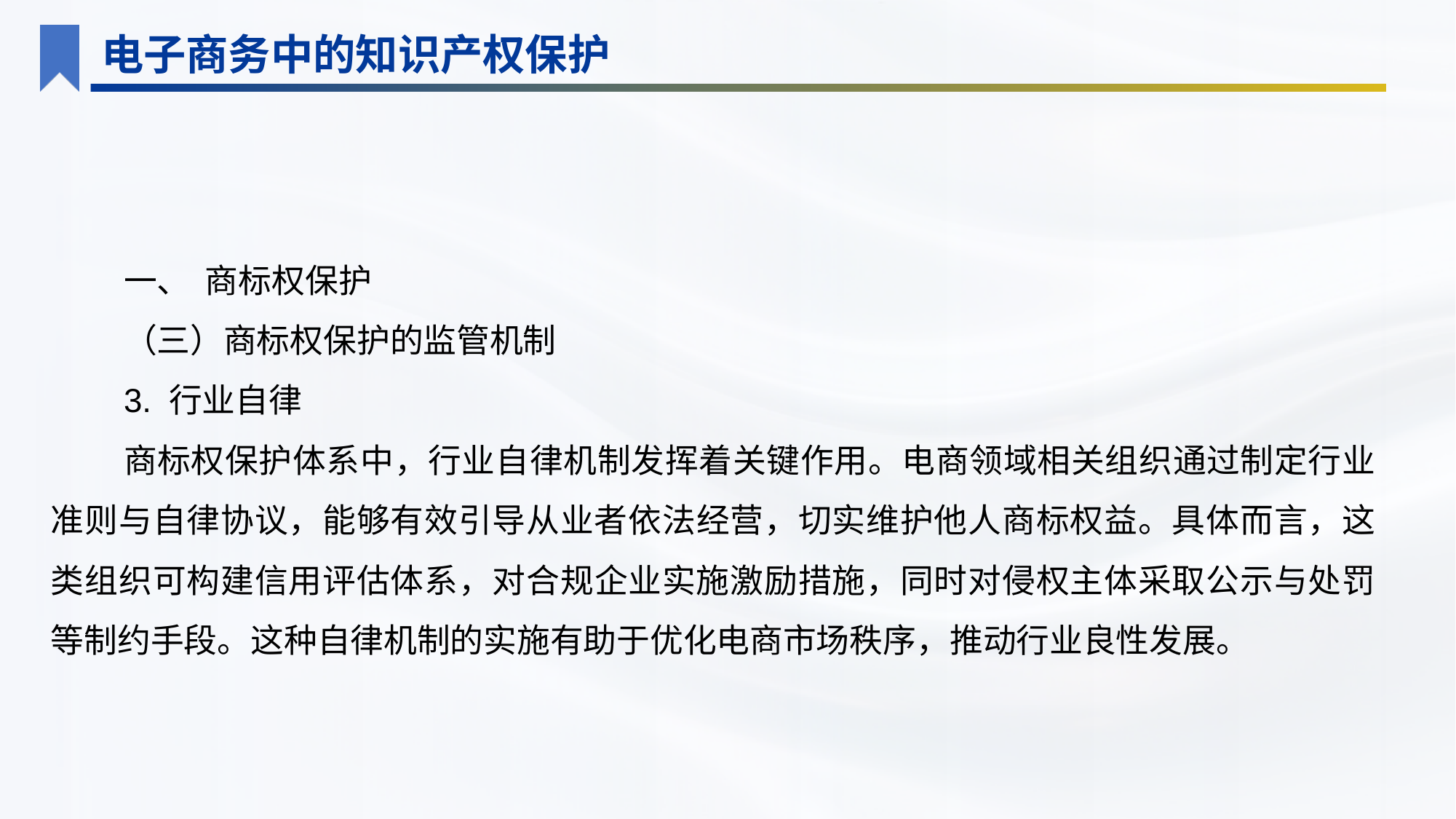

电子商务中的知识产权保护
一、  商标权保护
（三）商标权保护的监管机制
3. 行业自律
商标权保护体系中，行业自律机制发挥着关键作用。电商领域相关组织通过制定行业准则与自律协议，能够有效引导从业者依法经营，切实维护他人商标权益。具体而言，这类组织可构建信用评估体系，对合规企业实施激励措施，同时对侵权主体采取公示与处罚等制约手段。这种自律机制的实施有助于优化电商市场秩序，推动行业良性发展。